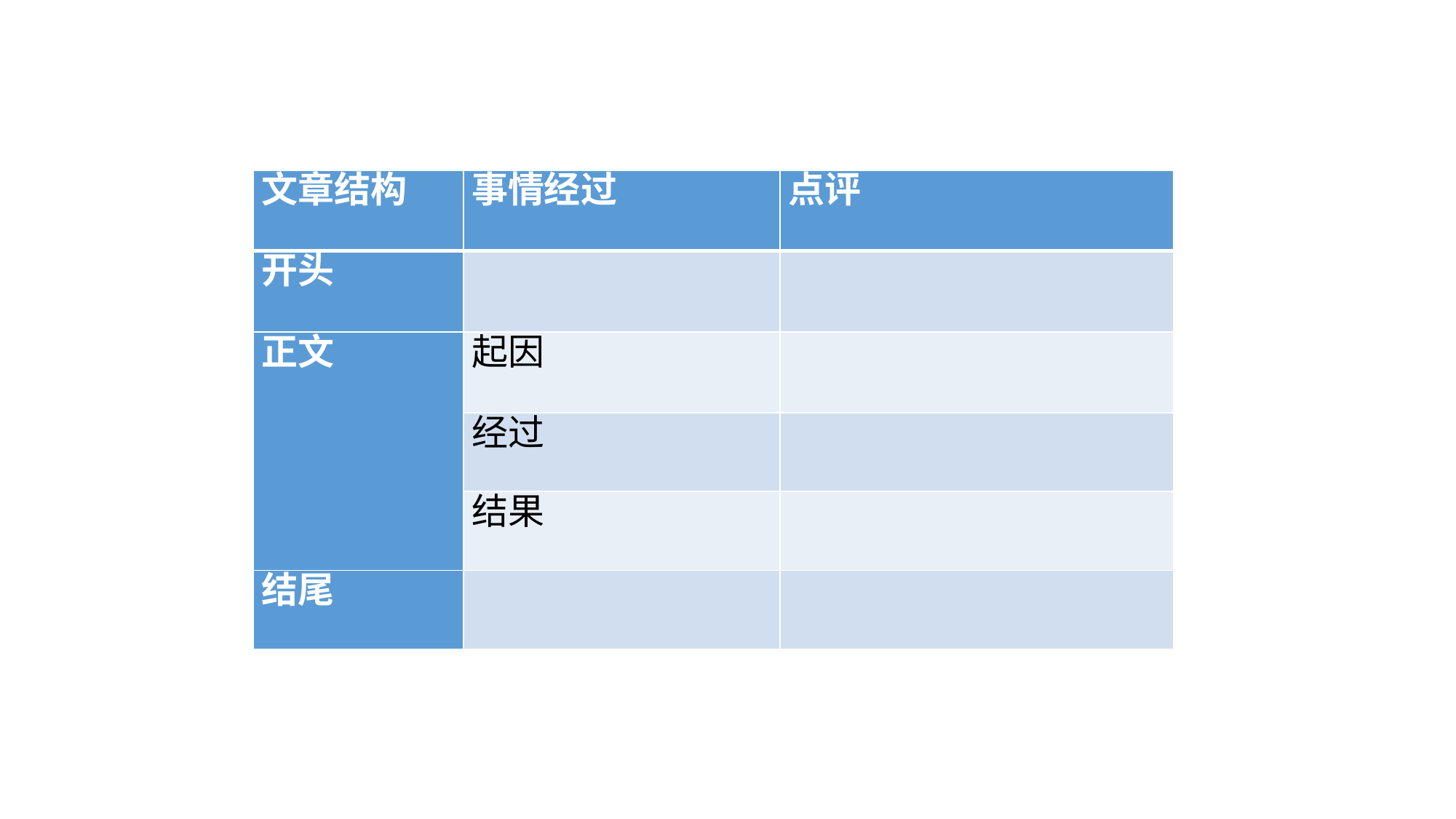

| 文章结构 | 事情经过 | 点评 |
| --- | --- | --- |
| 开头 |  |  |
| 正文 | 起因 |  |
|  | 经过 |  |
|  | 结果 |  |
| 结尾 |  |  |